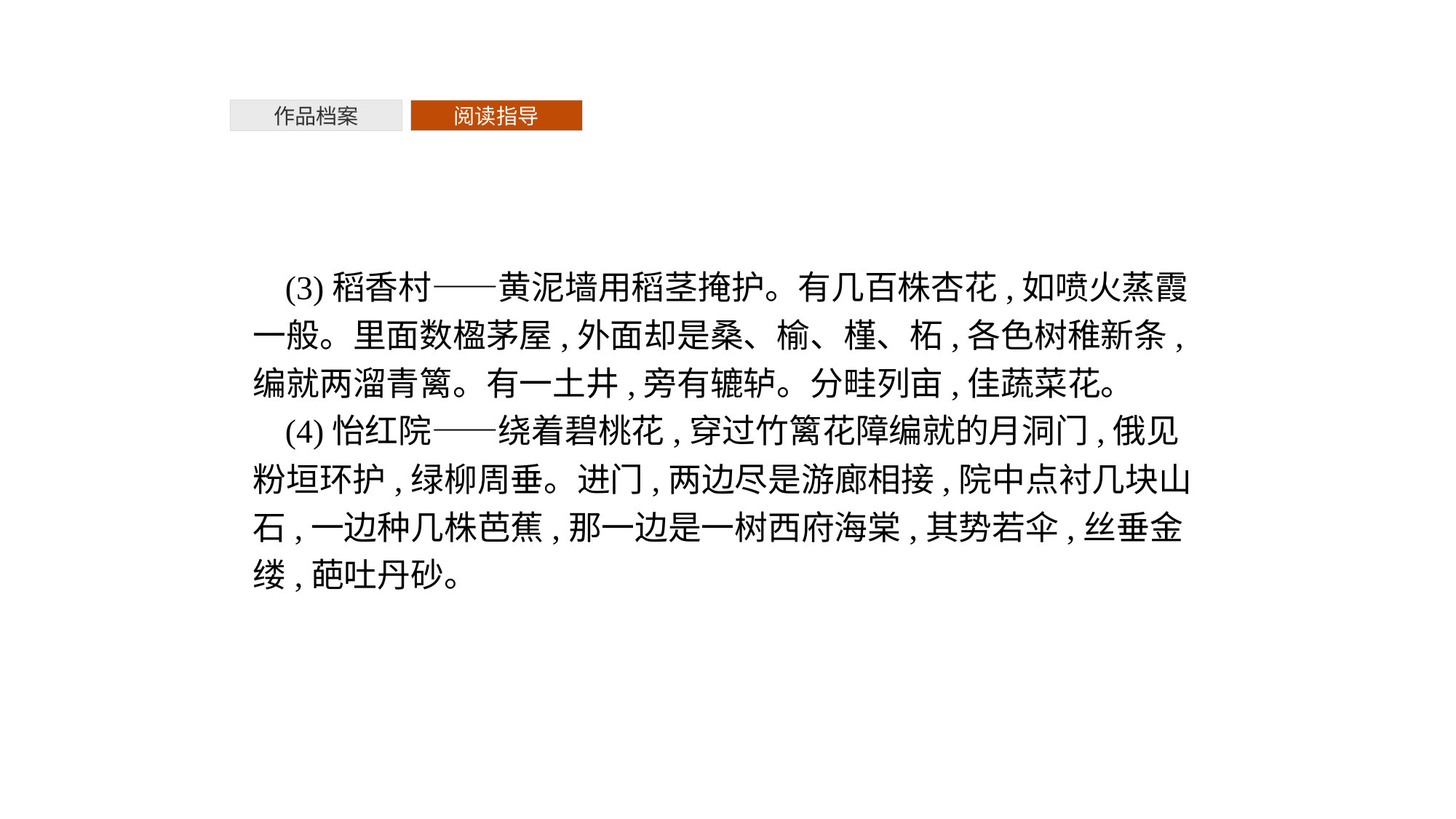

作品档案
阅读指导
(3)稻香村——黄泥墙用稻茎掩护。有几百株杏花,如喷火蒸霞一般。里面数楹茅屋,外面却是桑、榆、槿、柘,各色树稚新条,编就两溜青篱。有一土井,旁有辘轳。分畦列亩,佳蔬菜花。
(4)怡红院——绕着碧桃花,穿过竹篱花障编就的月洞门,俄见粉垣环护,绿柳周垂。进门,两边尽是游廊相接,院中点衬几块山石,一边种几株芭蕉,那一边是一树西府海棠,其势若伞,丝垂金缕,葩吐丹砂。